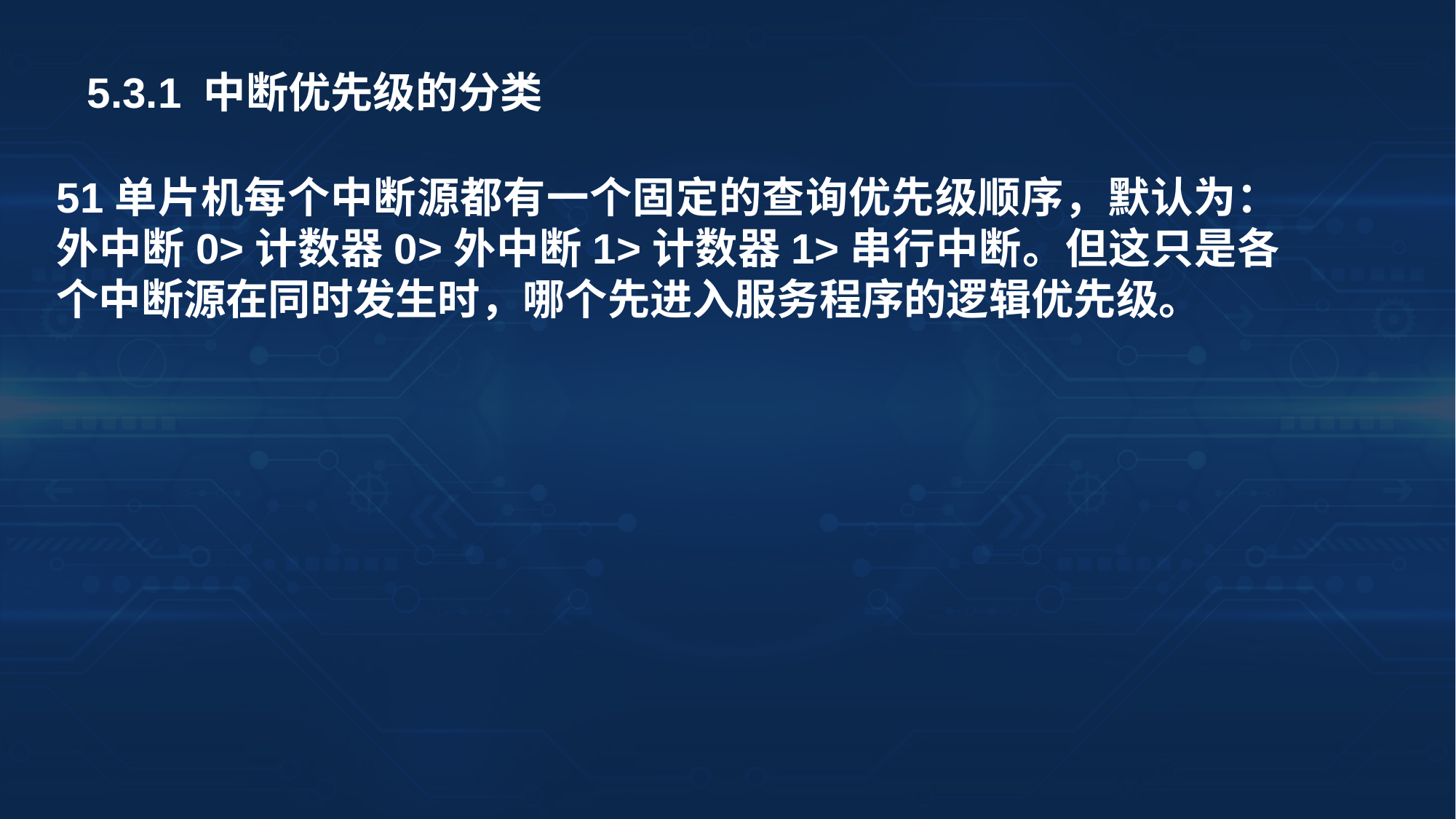

5.3.1 中断优先级的分类
51单片机每个中断源都有一个固定的查询优先级顺序，默认为：外中断0>计数器0>外中断1>计数器1>串行中断。但这只是各个中断源在同时发生时，哪个先进入服务程序的逻辑优先级。